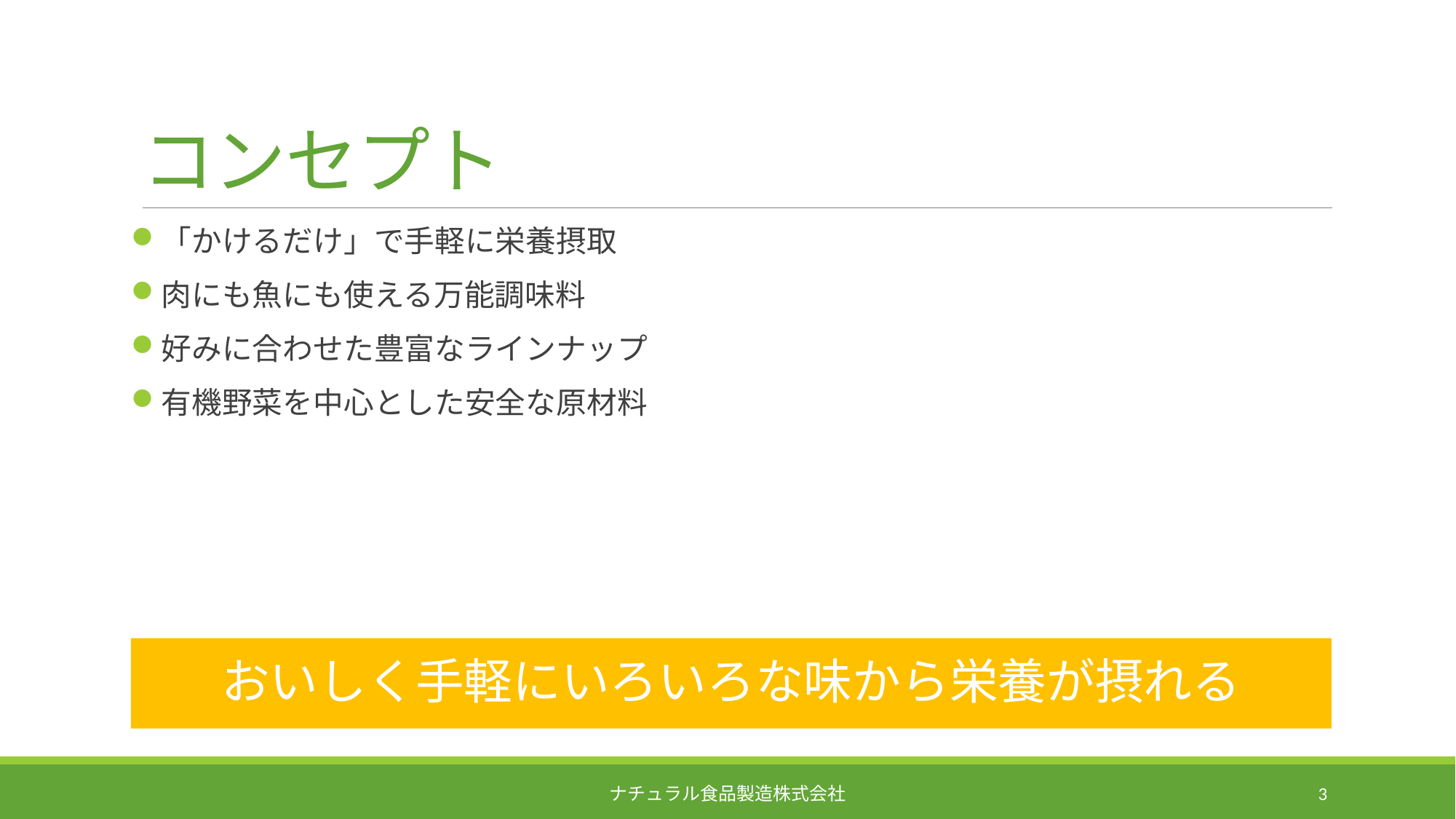

# コンセプト
「かけるだけ」で手軽に栄養摂取
肉にも魚にも使える万能調味料
好みに合わせた豊富なラインナップ
有機野菜を中心とした安全な原材料
おいしく手軽にいろいろな味から栄養が摂れる
ナチュラル食品製造株式会社
3